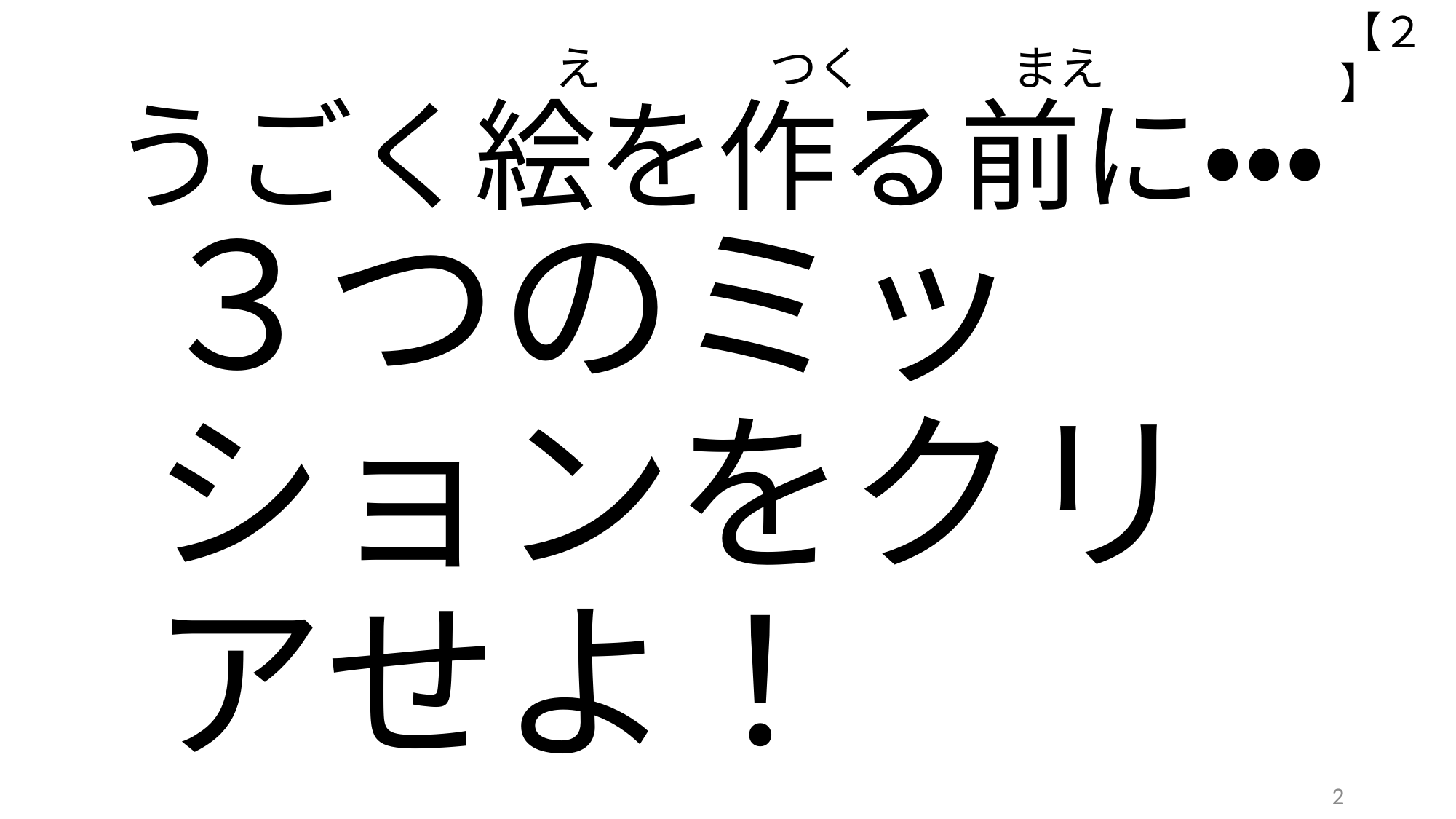

【２】
# え                つく              まえ うごく絵を作る前に・・・
３つのミッションをクリアせよ！
2